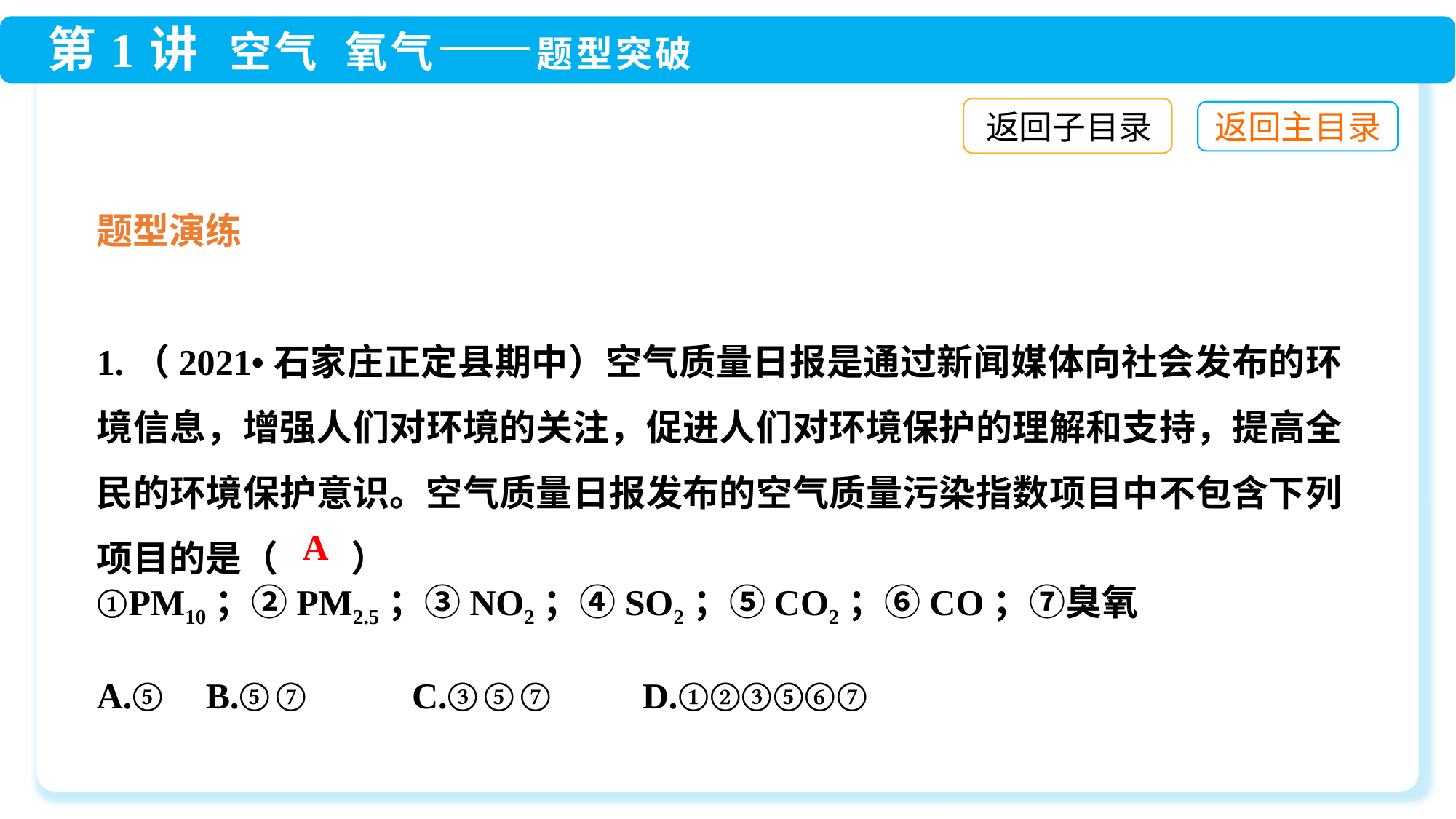

返回子目录
题型演练

1.（2021•石家庄正定县期中）空气质量日报是通过新闻媒体向社会发布的环境信息，增强人们对环境的关注，促进人们对环境保护的理解和支持，提高全民的环境保护意识。空气质量日报发布的空气质量污染指数项目中不包含下列项目的是（　　）
①PM10；②PM2.5；③NO2；④SO2；⑤CO2；⑥CO；⑦臭氧

A.⑤	B.⑤⑦           C.③⑤⑦	D.①②③⑤⑥⑦
A